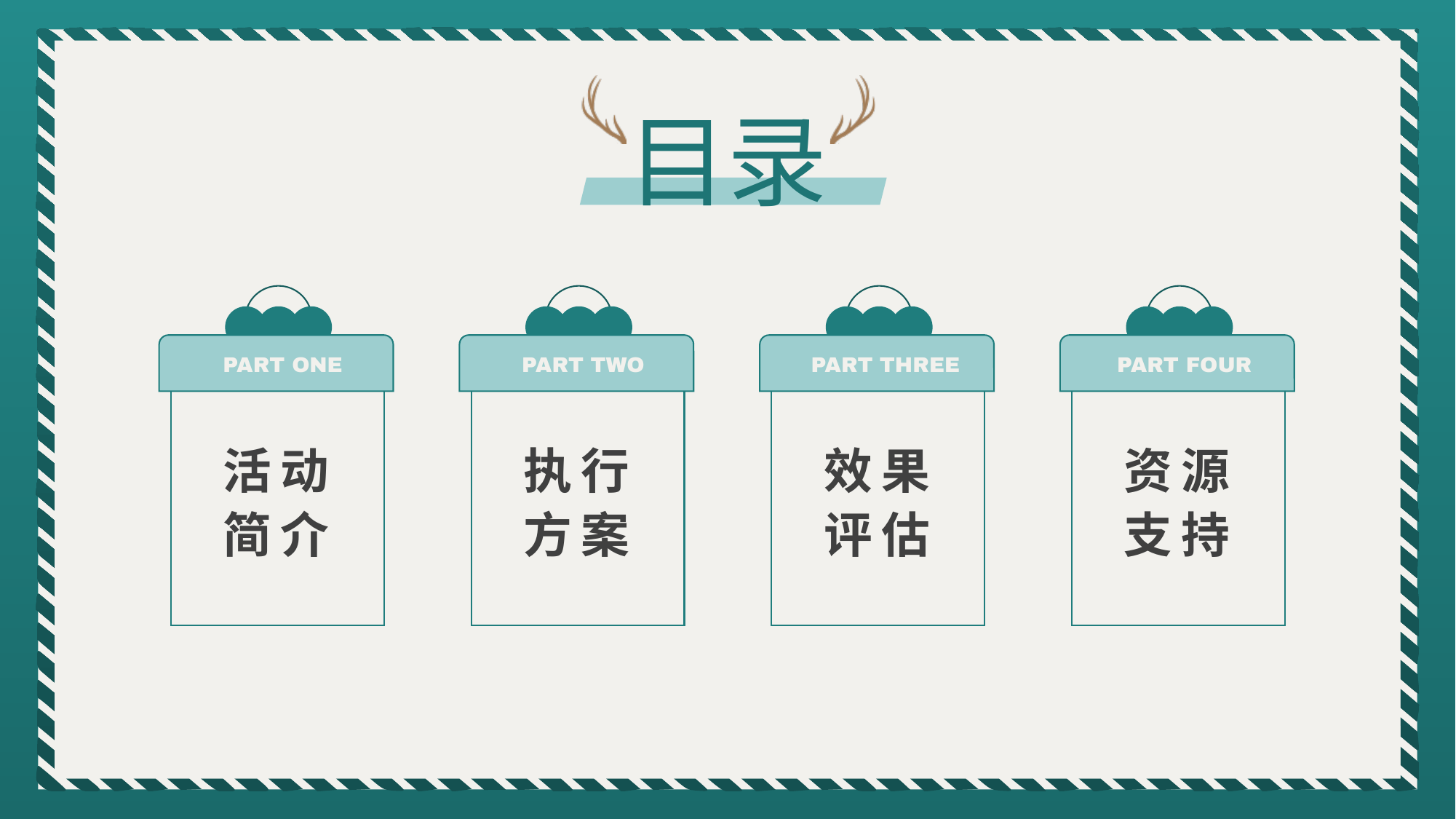

PART ONE
PART TWO
PART THREE
PART FOUR
执行
方案
效果
评估
资源
支持
活动
简介